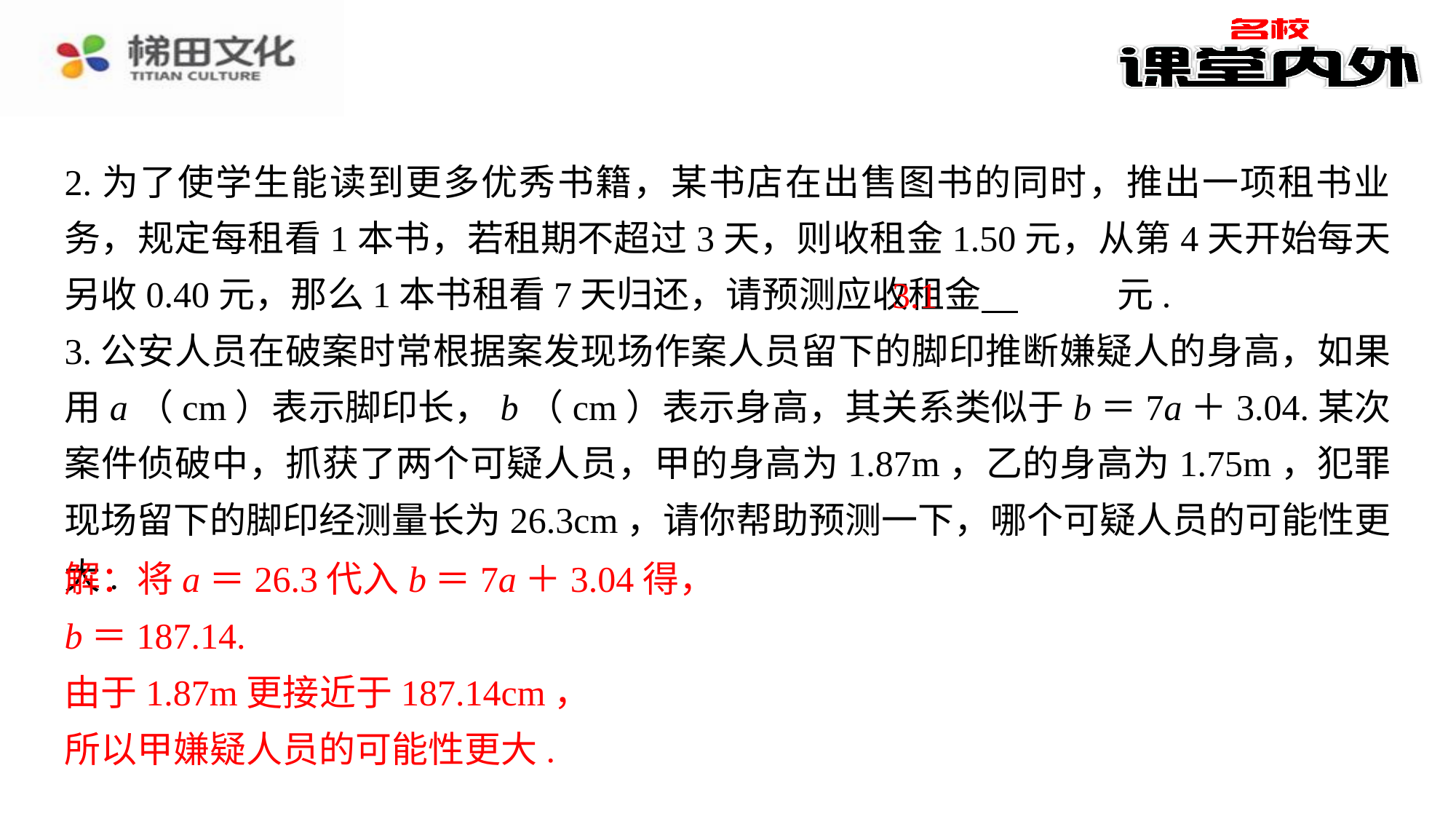

2.为了使学生能读到更多优秀书籍，某书店在出售图书的同时，推出一项租书业务，规定每租看1本书，若租期不超过3天，则收租金1.50元，从第4天开始每天另收0.40元，那么1本书租看7天归还，请预测应收租金 　3.1　⁠元.
3.公安人员在破案时常根据案发现场作案人员留下的脚印推断嫌疑人的身高，如果用a（cm）表示脚印长，b（cm）表示身高，其关系类似于b＝7a＋3.04.某次案件侦破中，抓获了两个可疑人员，甲的身高为1.87m，乙的身高为1.75m，犯罪现场留下的脚印经测量长为26.3cm，请你帮助预测一下，哪个可疑人员的可能性更大.
解：将a＝26.3代入b＝7a＋3.04得，⁠
b＝187.14.⁠
由于1.87m更接近于187.14cm，⁠
所以甲嫌疑人员的可能性更大.⁠
3.1
解：将a＝26.3代入b＝7a＋3.04得，
b＝187.14.
由于1.87m更接近于187.14cm，
所以甲嫌疑人员的可能性更大.